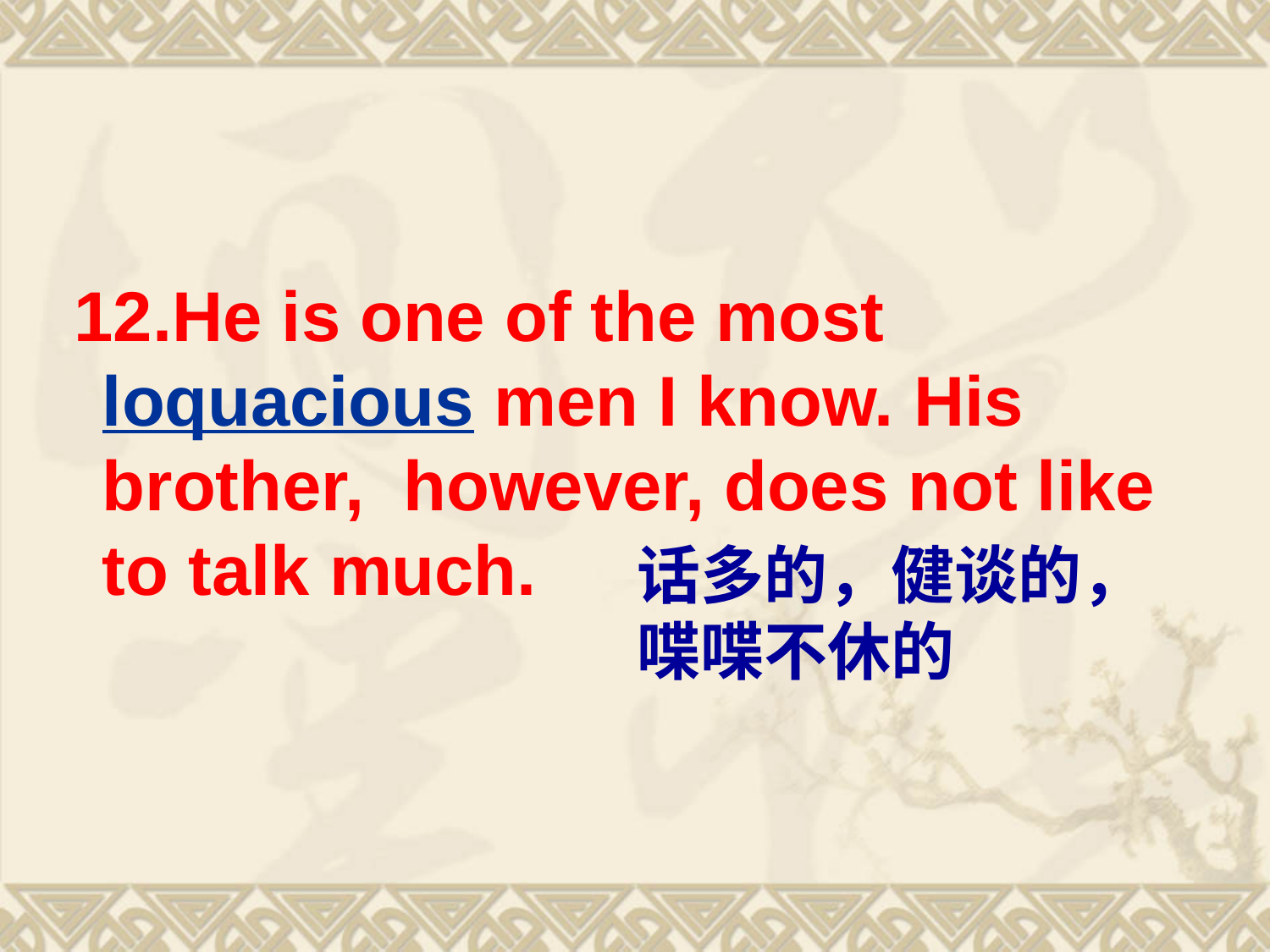

12.He is one of the most loquacious men I know. His brother,  however, does not like to talk much.
话多的，健谈的，喋喋不休的